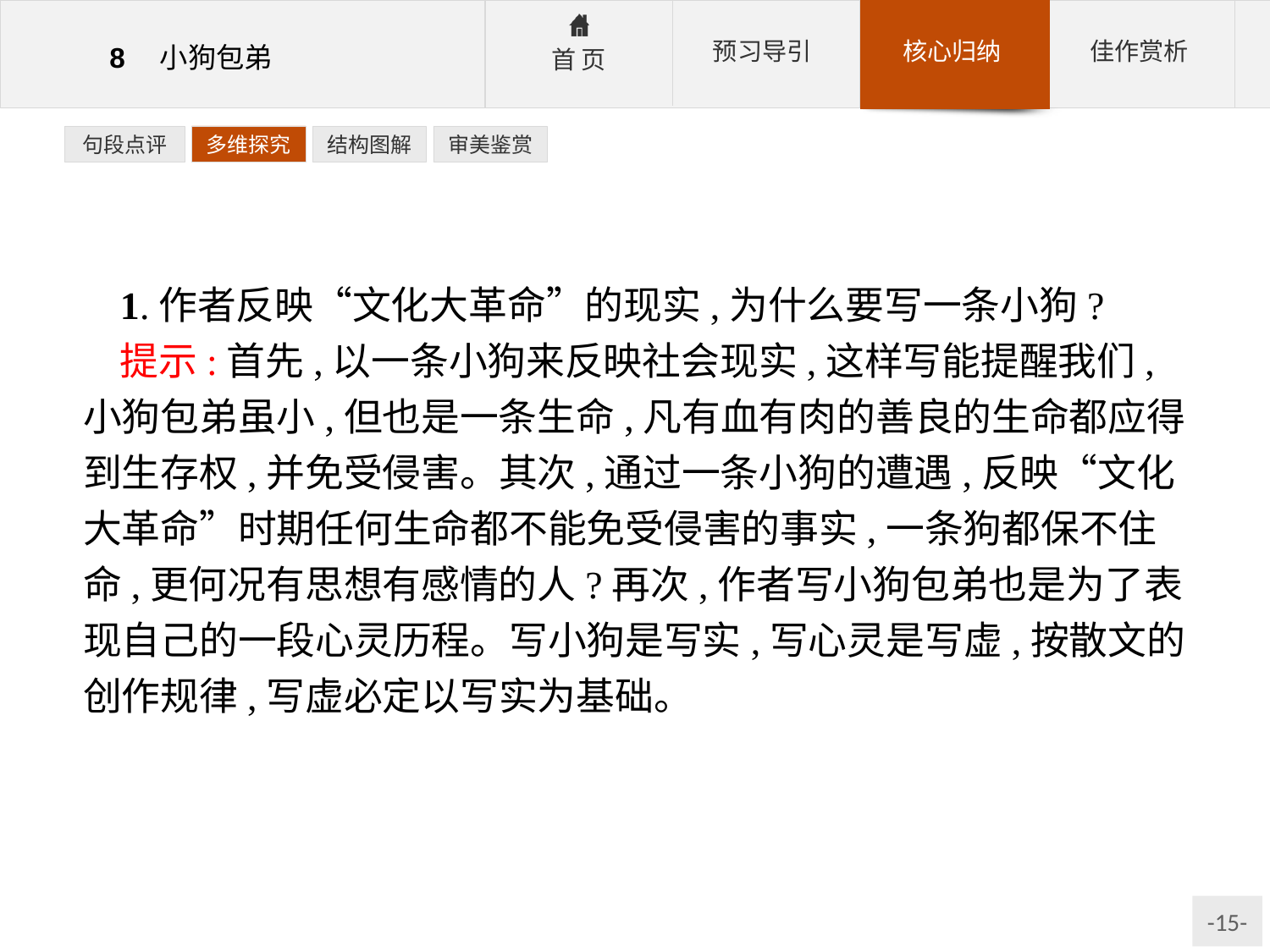

句段点评
多维探究
结构图解
审美鉴赏
1.作者反映“文化大革命”的现实,为什么要写一条小狗?
提示:首先,以一条小狗来反映社会现实,这样写能提醒我们,小狗包弟虽小,但也是一条生命,凡有血有肉的善良的生命都应得到生存权,并免受侵害。其次,通过一条小狗的遭遇,反映“文化大革命”时期任何生命都不能免受侵害的事实,一条狗都保不住命,更何况有思想有感情的人?再次,作者写小狗包弟也是为了表现自己的一段心灵历程。写小狗是写实,写心灵是写虚,按散文的创作规律,写虚必定以写实为基础。